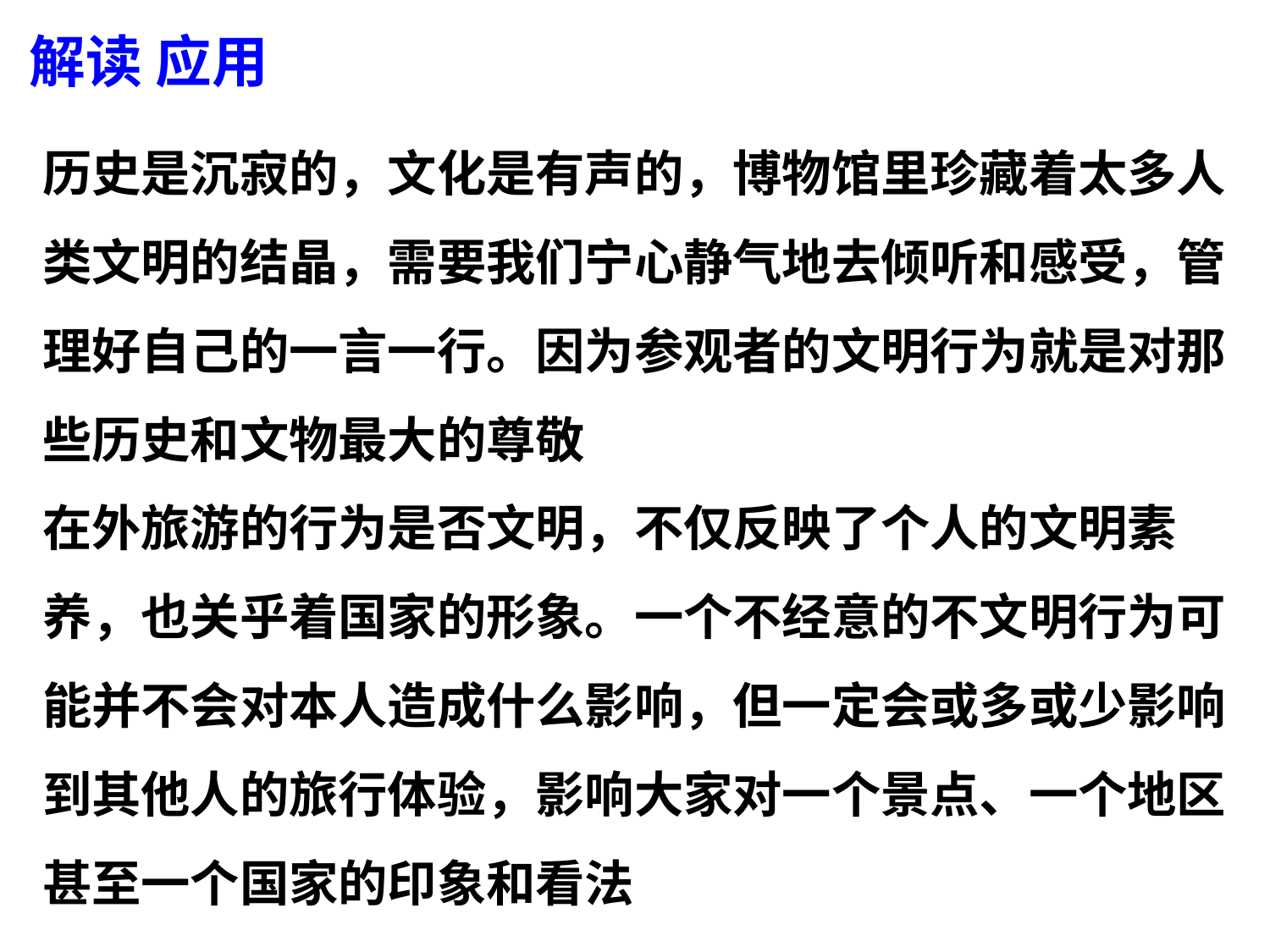

解读 应用
历史是沉寂的，文化是有声的，博物馆里珍藏着太多人类文明的结晶，需要我们宁心静气地去倾听和感受，管理好自己的一言一行。因为参观者的文明行为就是对那些历史和文物最大的尊敬
在外旅游的行为是否文明，不仅反映了个人的文明素养，也关乎着国家的形象。一个不经意的不文明行为可能并不会对本人造成什么影响，但一定会或多或少影响到其他人的旅行体验，影响大家对一个景点、一个地区甚至一个国家的印象和看法